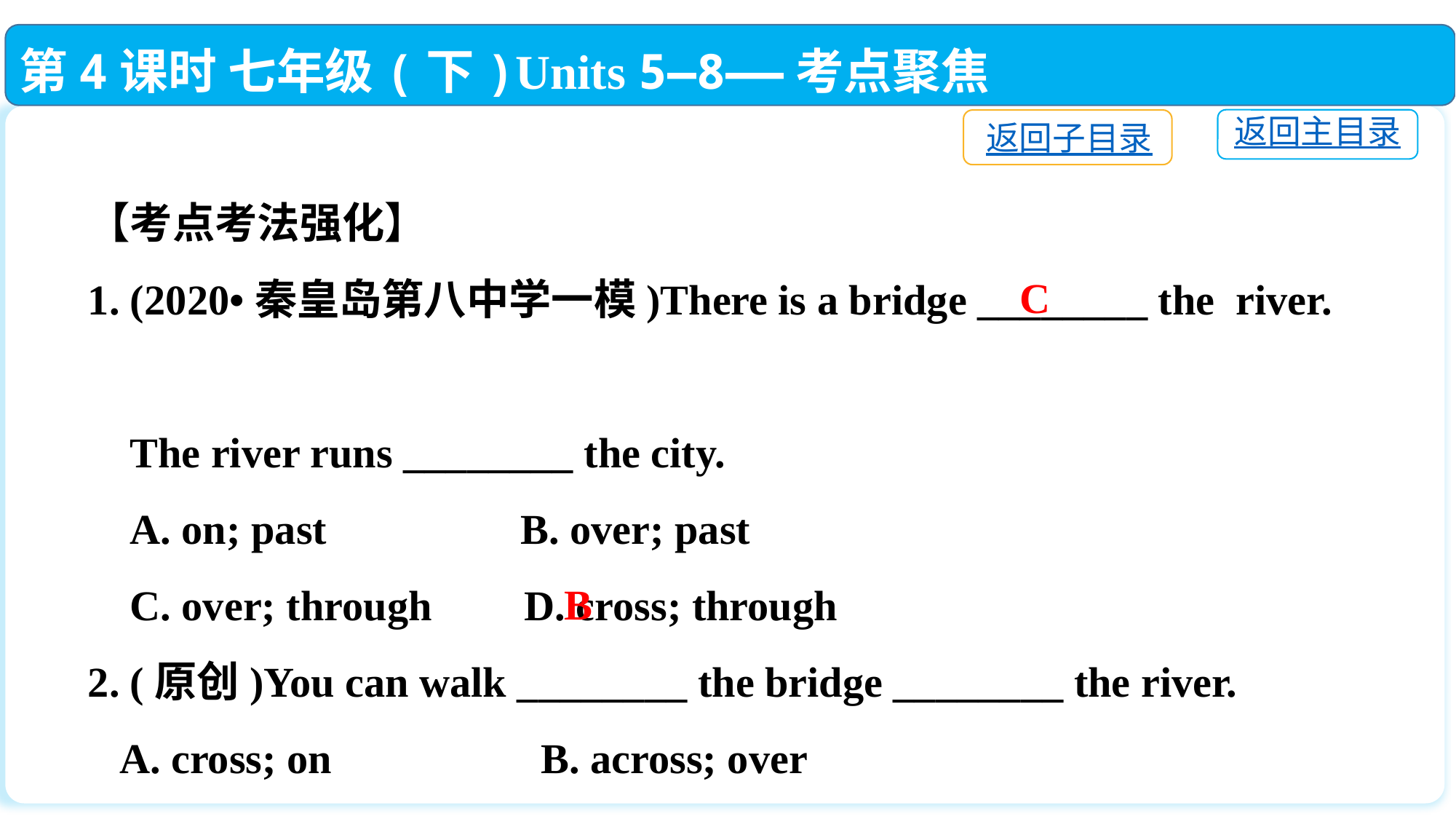

第4课时 七年级(下)Units 5—8——考点聚焦

返回主目录

返回子目录
【考点考法强化】
1. (2020•秦皇岛第八中学一模)There is a bridge ________ the  river.
    The river runs ________ the city.
    A. on; past	          B. over; past
    C. over; through	D. cross; through
2. (原创)You can walk ________ the bridge ________ the river.
   A. cross; on　　　　  B. across; over
   C. across; above	          D. cross; over
C
B